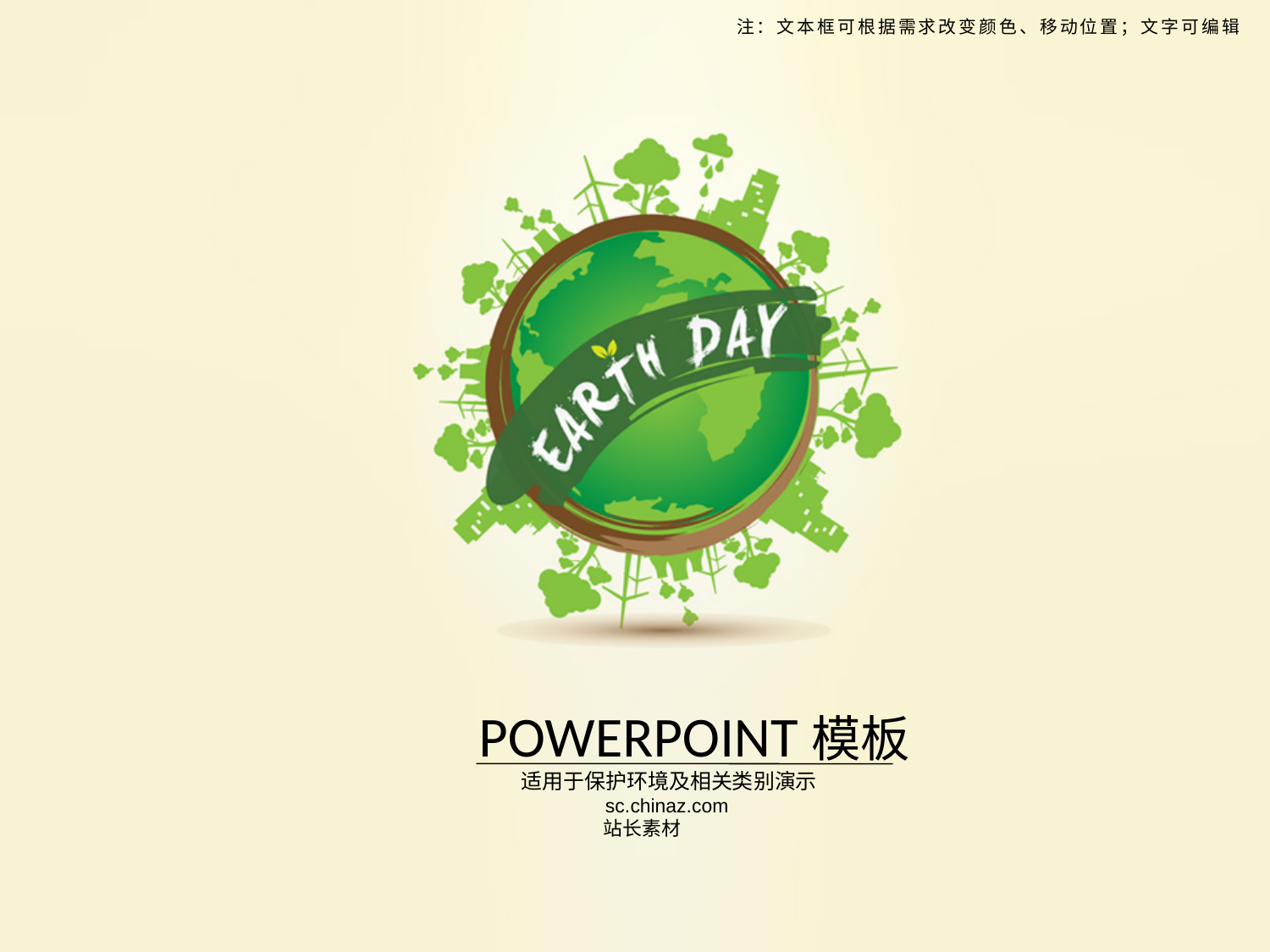

注：文本框可根据需求改变颜色、移动位置；文字可编辑

POWERPOINT模板
        适用于保护环境及相关类别演示
                       sc.chinaz.com
                           站长素材